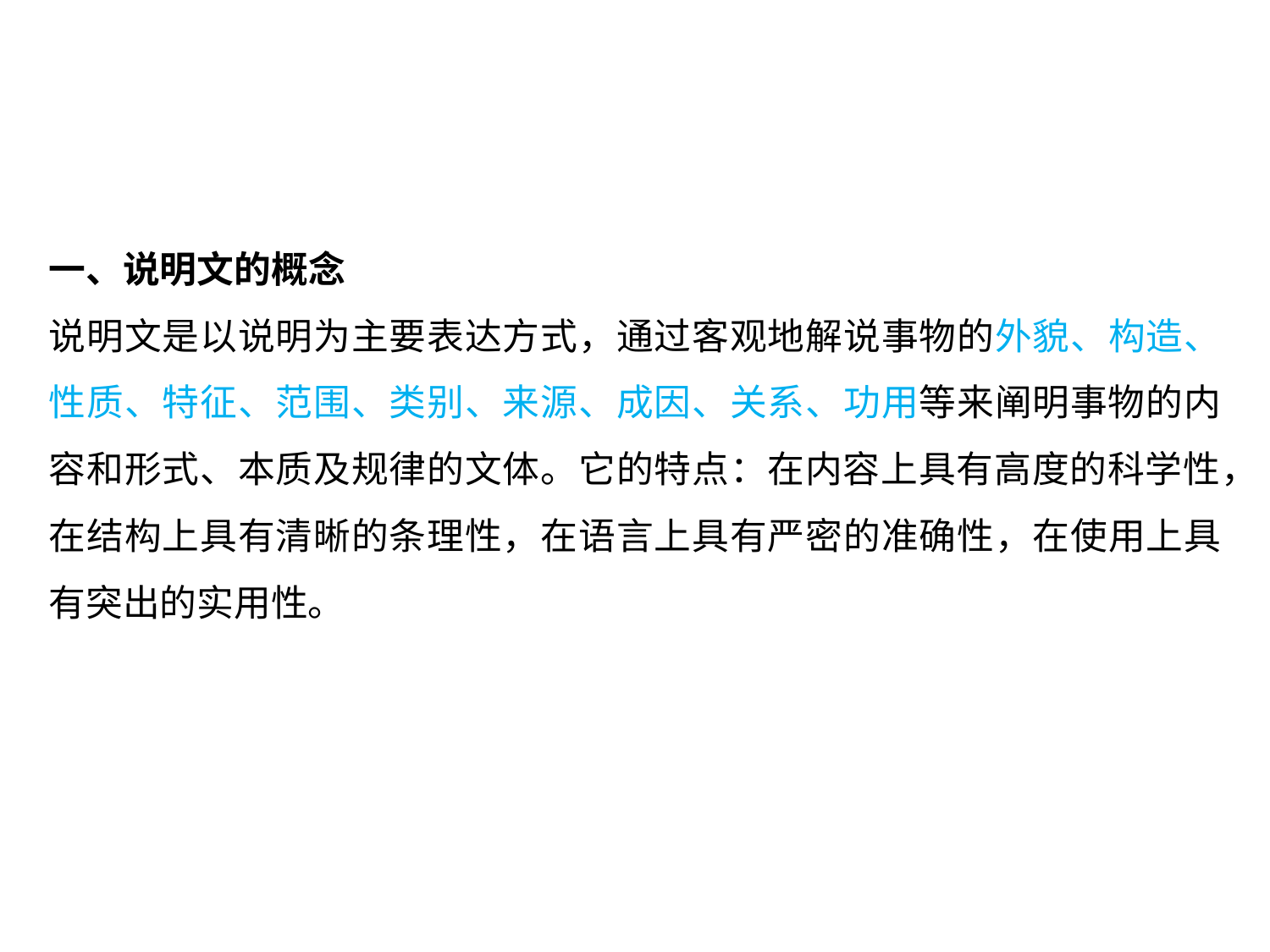

一、说明文的概念
说明文是以说明为主要表达方式，通过客观地解说事物的外貌、构造、性质、特征、范围、类别、来源、成因、关系、功用等来阐明事物的内容和形式、本质及规律的文体。它的特点：在内容上具有高度的科学性，在结构上具有清晰的条理性，在语言上具有严密的准确性，在使用上具有突出的实用性。